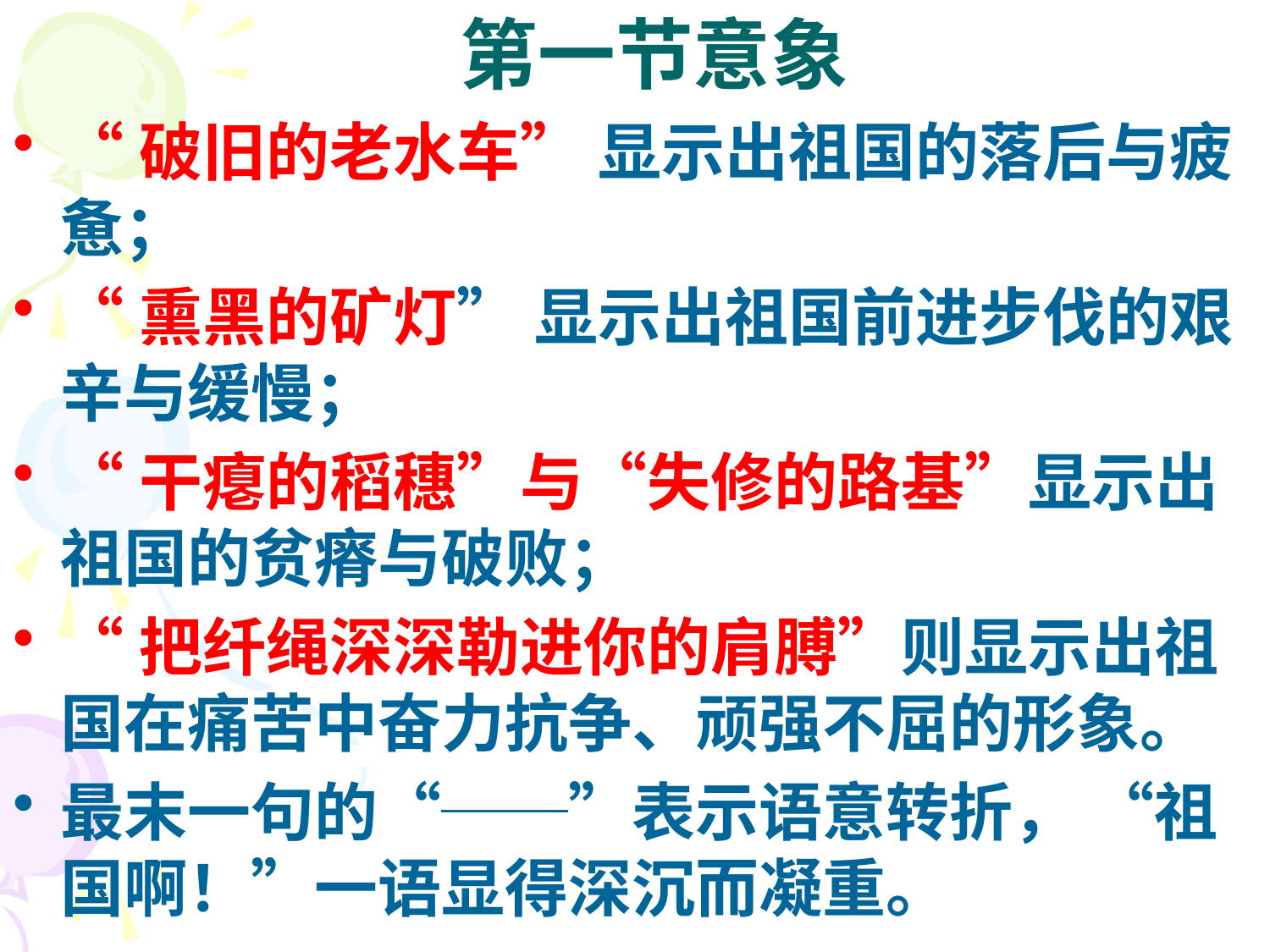

# 第一节意象
“破旧的老水车” 显示出祖国的落后与疲惫；
“熏黑的矿灯” 显示出祖国前进步伐的艰辛与缓慢；
“干瘪的稻穗”与“失修的路基”显示出祖国的贫瘠与破败；
“把纤绳深深勒进你的肩膊”则显示出祖国在痛苦中奋力抗争、顽强不屈的形象。
最末一句的“──”表示语意转折， “祖国啊！”一语显得深沉而凝重。